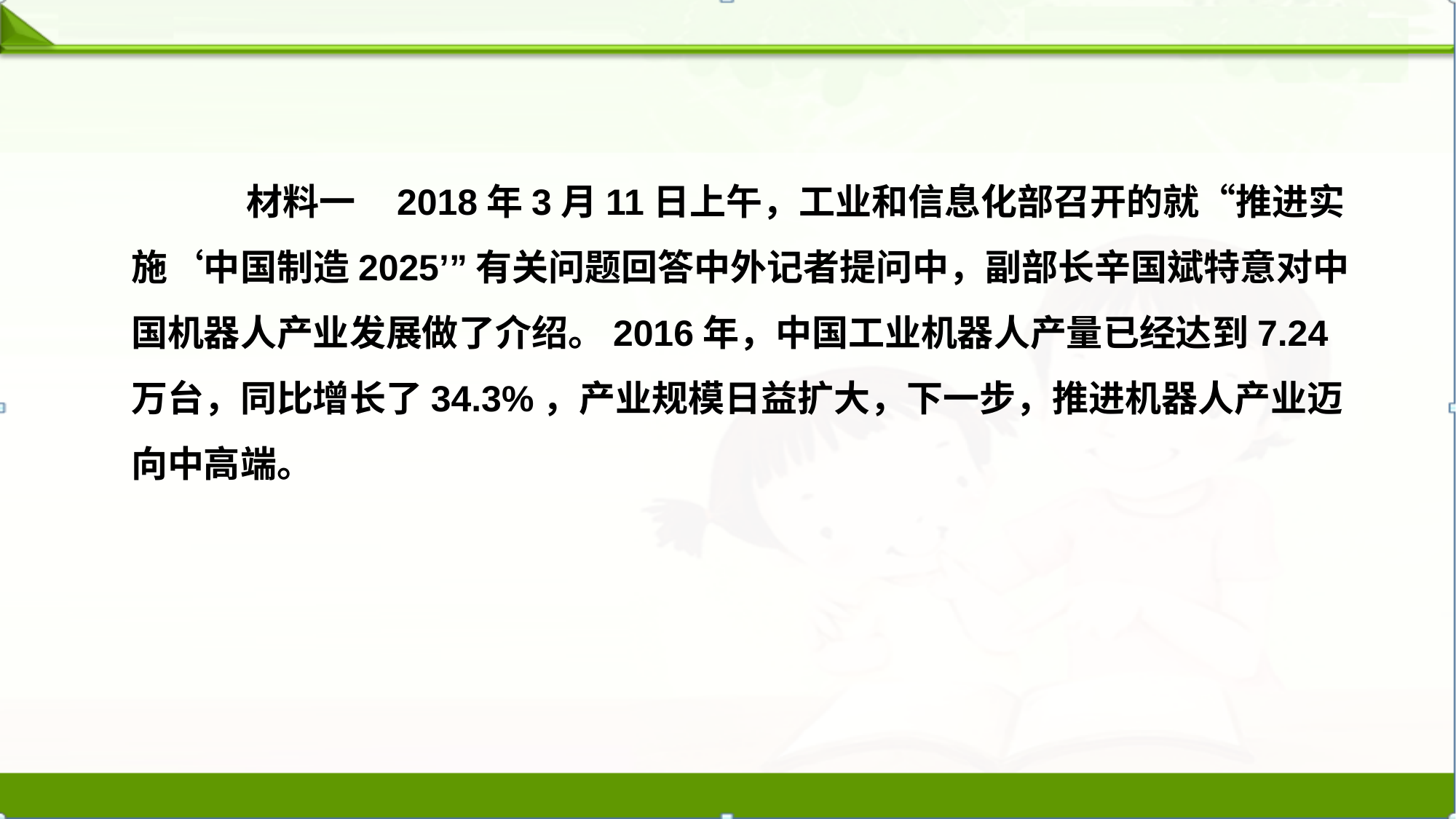

材料一    2018年3月11日上午，工业和信息化部召开的就“推进实施‘中国制造2025’”有关问题回答中外记者提问中，副部长辛国斌特意对中国机器人产业发展做了介绍。2016年，中国工业机器人产量已经达到7.24万台，同比增长了34.3%，产业规模日益扩大，下一步，推进机器人产业迈向中高端。